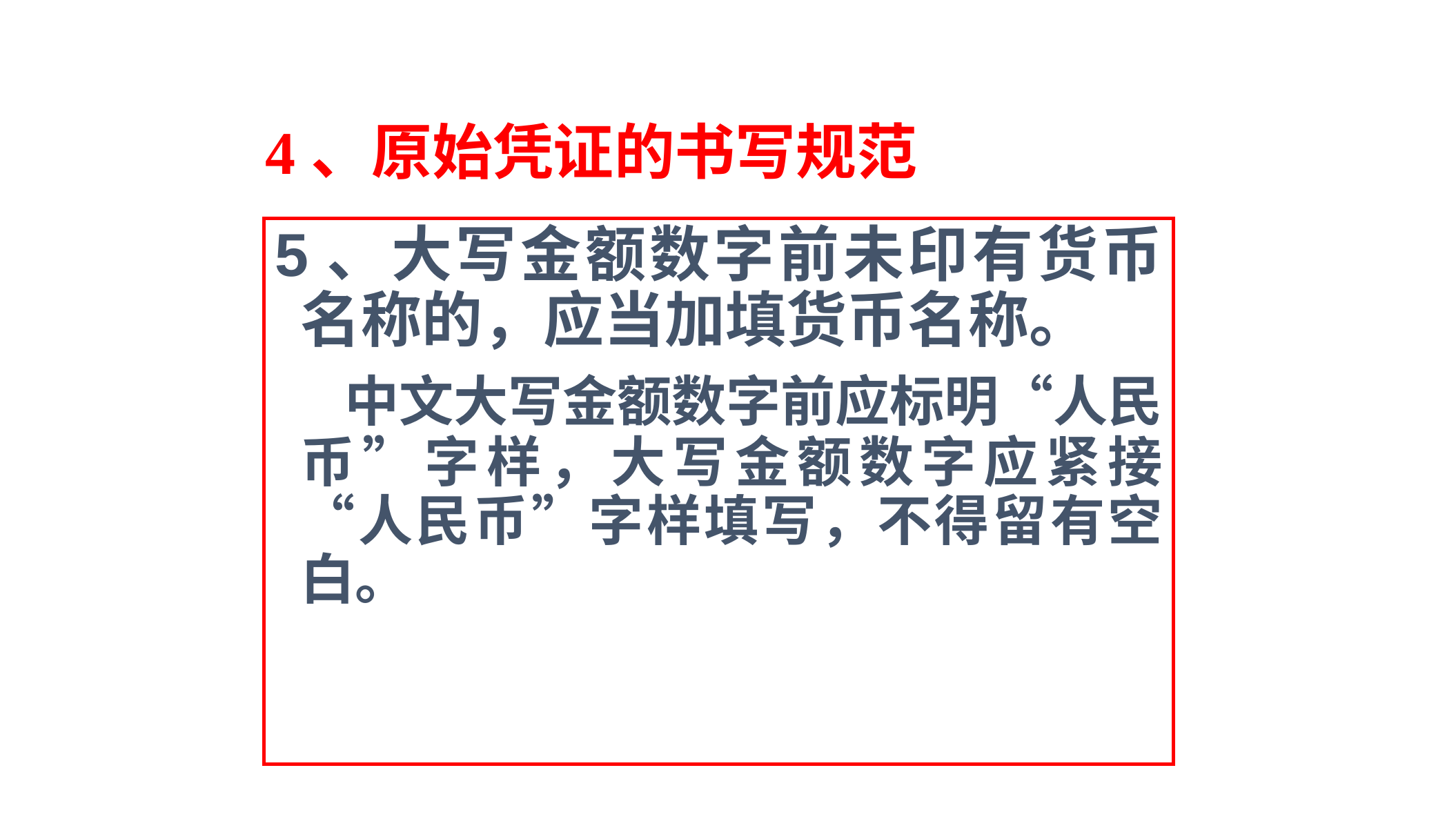

# 4、原始凭证的书写规范
5、大写金额数字前未印有货币名称的，应当加填货币名称。
    中文大写金额数字前应标明“人民币”字样，大写金额数字应紧接“人民币”字样填写，不得留有空白。